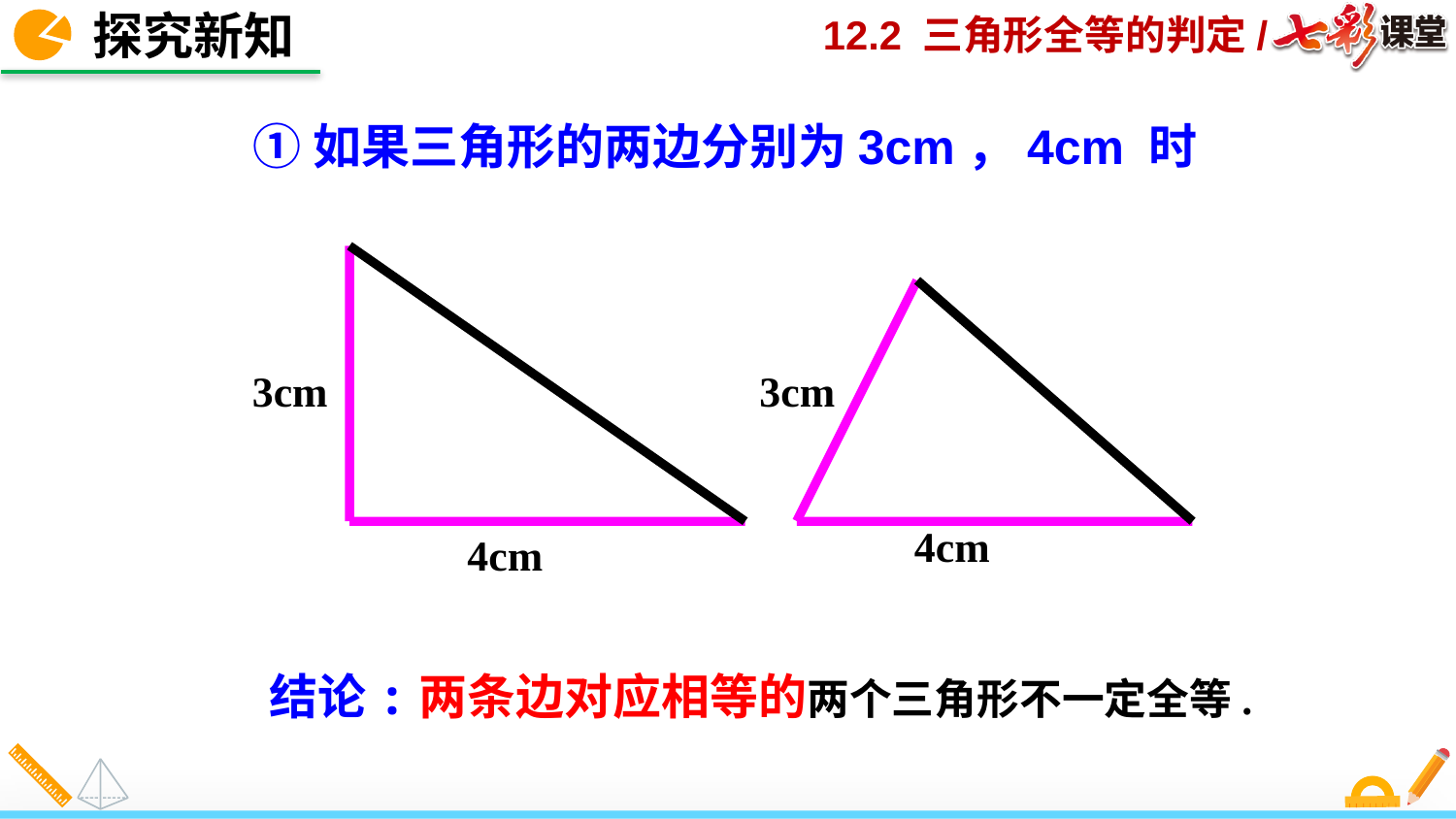

探究新知

①如果三角形的两边分别为3cm，4cm 时

3cm
3cm

4cm

4cm

结论:两条边对应相等的两个三角形不一定全等.